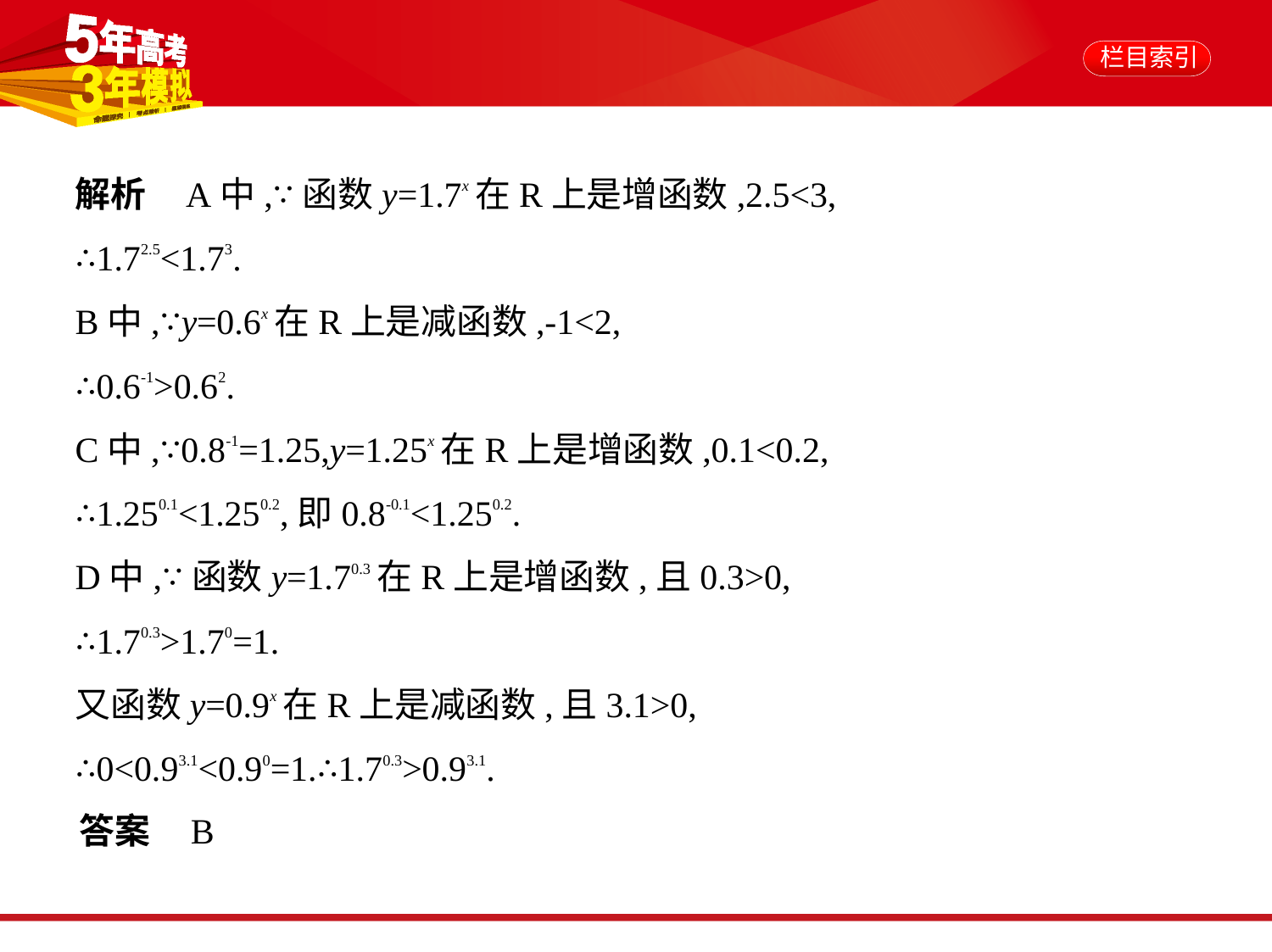

解析    A中,∵函数y=1.7x在R上是增函数,2.5<3,
∴1.72.5<1.73.
B中,∵y=0.6x在R上是减函数,-1<2,
∴0.6-1>0.62.
C中,∵0.8-1=1.25,y=1.25x在R上是增函数,0.1<0.2,
∴1.250.1<1.250.2,即0.8-0.1<1.250.2.
D中,∵函数y=1.70.3在R上是增函数,且0.3>0,
∴1.70.3>1.70=1.
又函数y=0.9x在R上是减函数,且3.1>0,
∴0<0.93.1<0.90=1.∴1.70.3>0.93.1.
答案    B